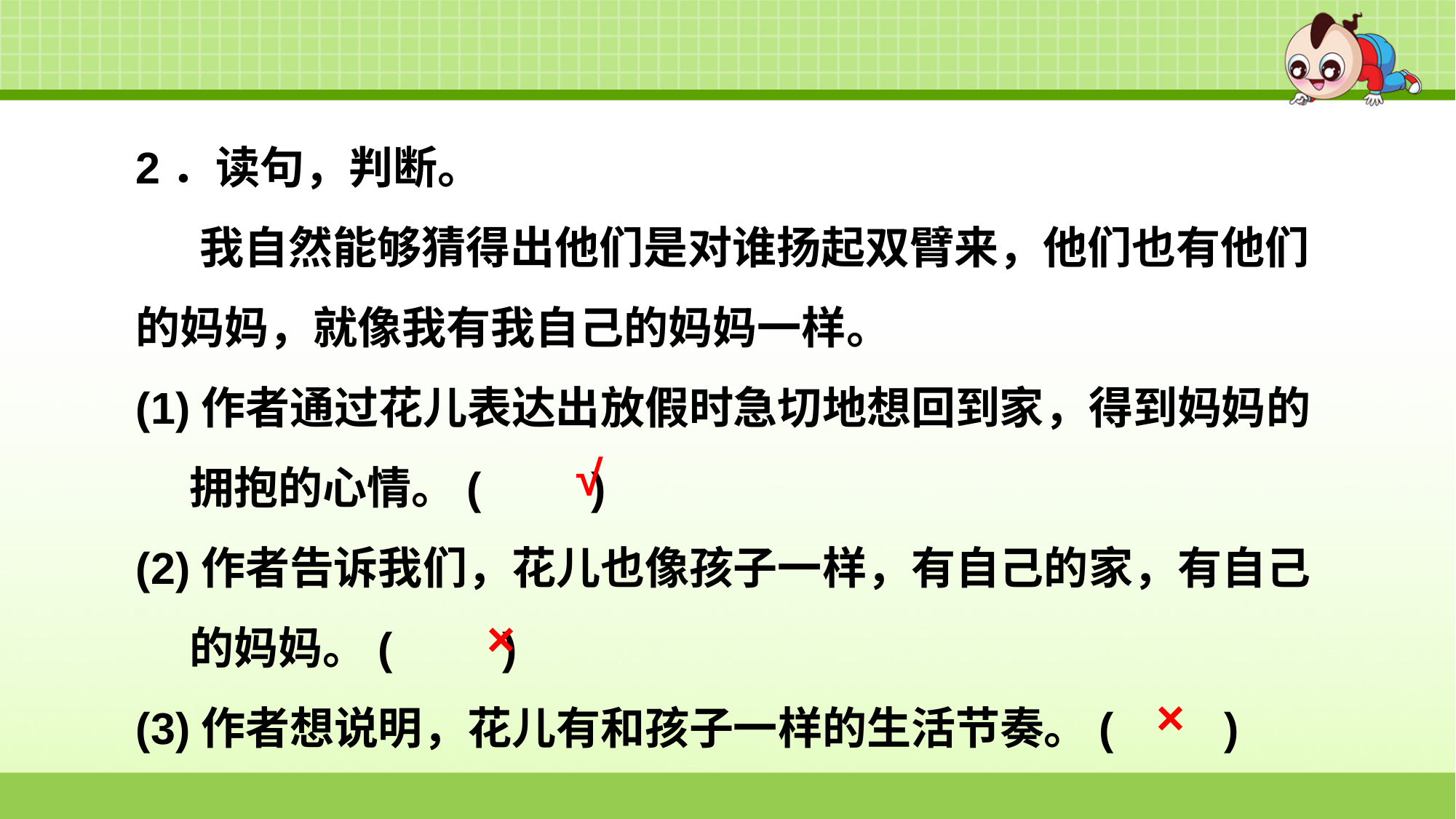

2．读句，判断。
我自然能够猜得出他们是对谁扬起双臂来，他们也有他们的妈妈，就像我有我自己的妈妈一样。
(1)作者通过花儿表达出放假时急切地想回到家，得到妈妈的拥抱的心情。(　　)
(2)作者告诉我们，花儿也像孩子一样，有自己的家，有自己的妈妈。(　　)
(3)作者想说明，花儿有和孩子一样的生活节奏。(　　)
√
×
×